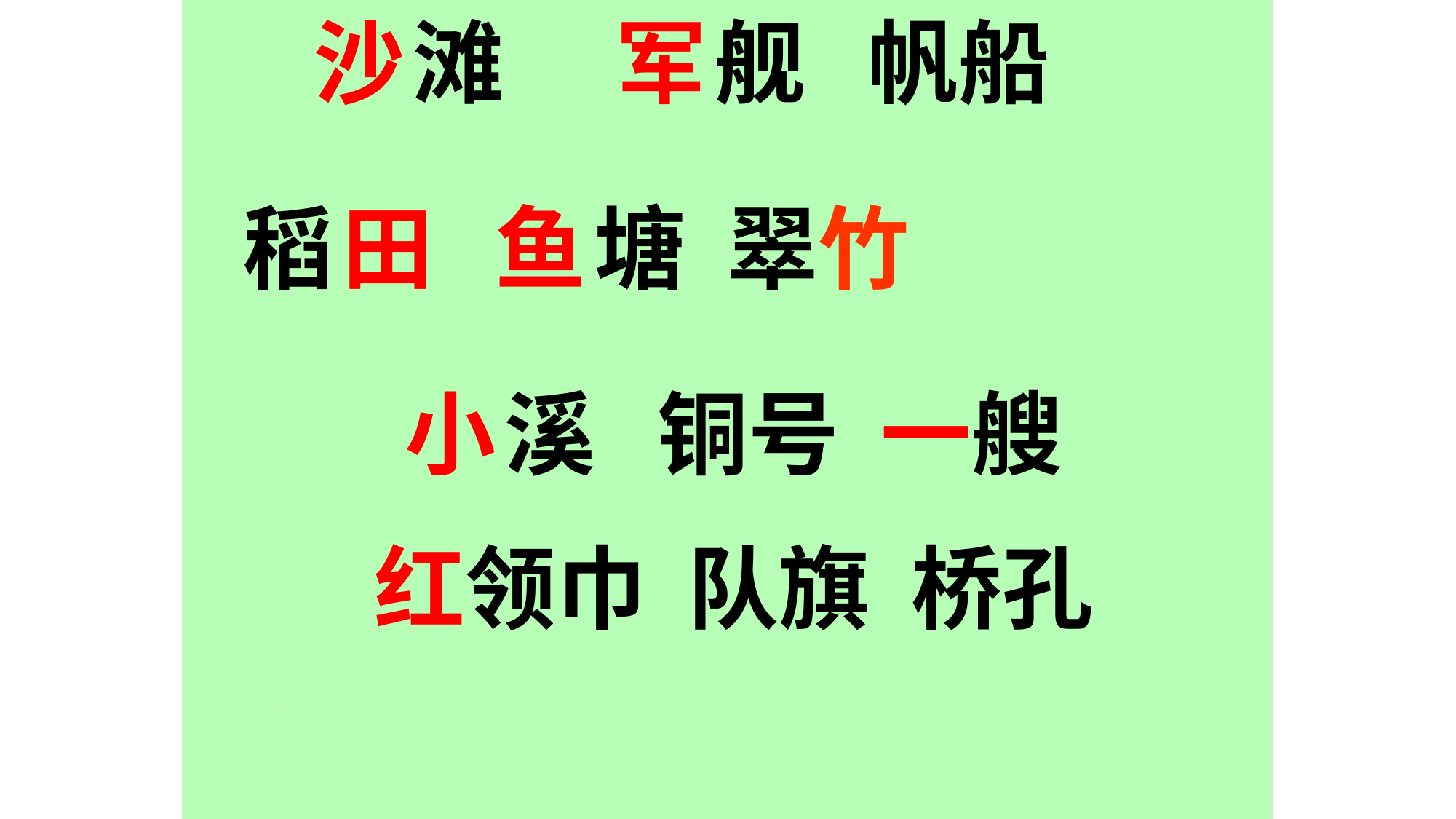

沙 滩　 军 舰   帆船

稻 田   鱼 塘  翠竹
小 溪   铜号  一艘
红领巾  队旗  桥孔

http://lspjy.com绿色圃中小学教育网http://www.lspjy.com  绿色圃中学资源网http://cz.lspjy.com